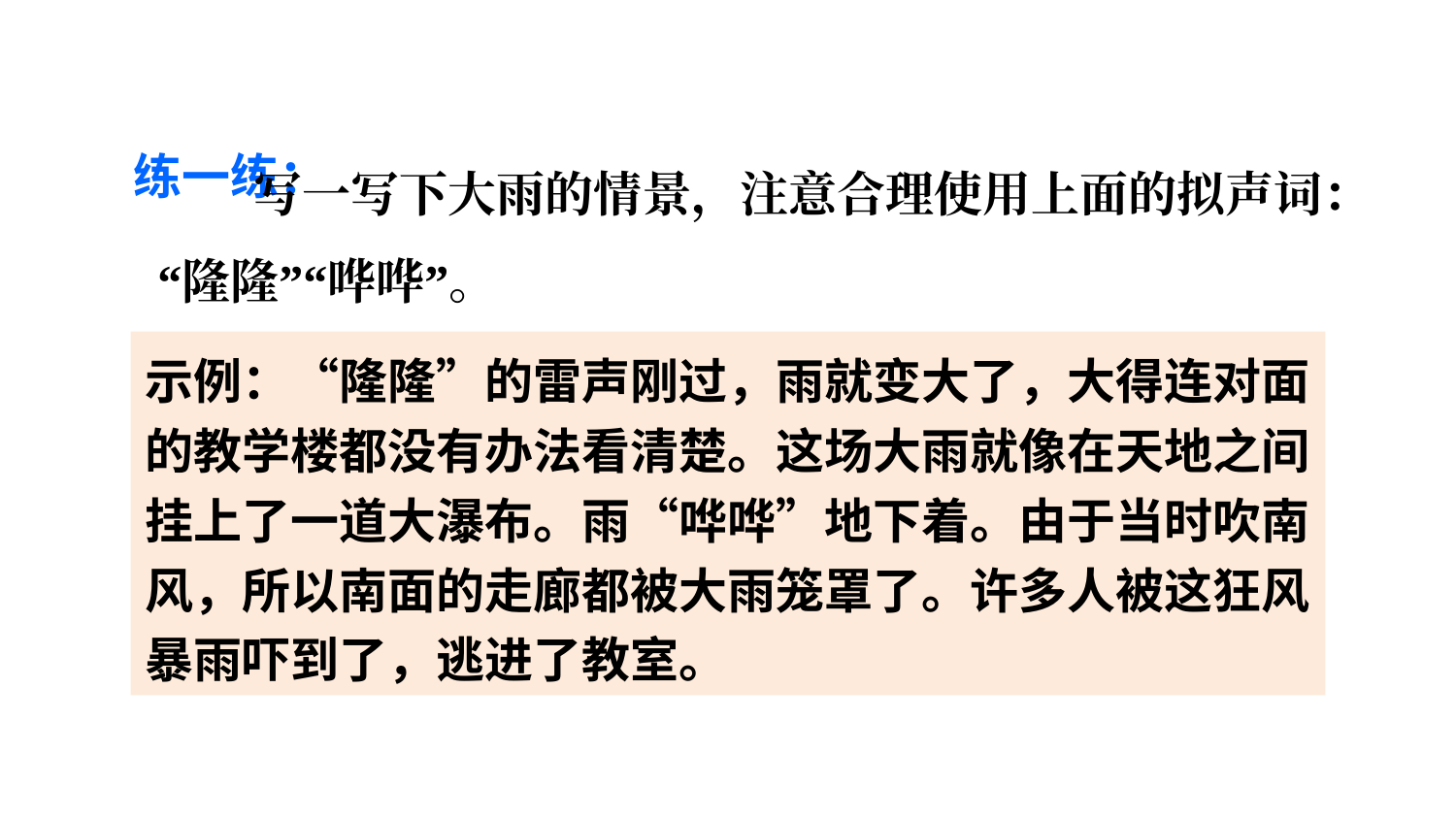

写一写下大雨的情景，注意合理使用上面的拟声词：“隆隆”“哗哗”。
练一练：
示例：“隆隆”的雷声刚过，雨就变大了，大得连对面的教学楼都没有办法看清楚。这场大雨就像在天地之间挂上了一道大瀑布。雨“哗哗”地下着。由于当时吹南风，所以南面的走廊都被大雨笼罩了。许多人被这狂风暴雨吓到了，逃进了教室。